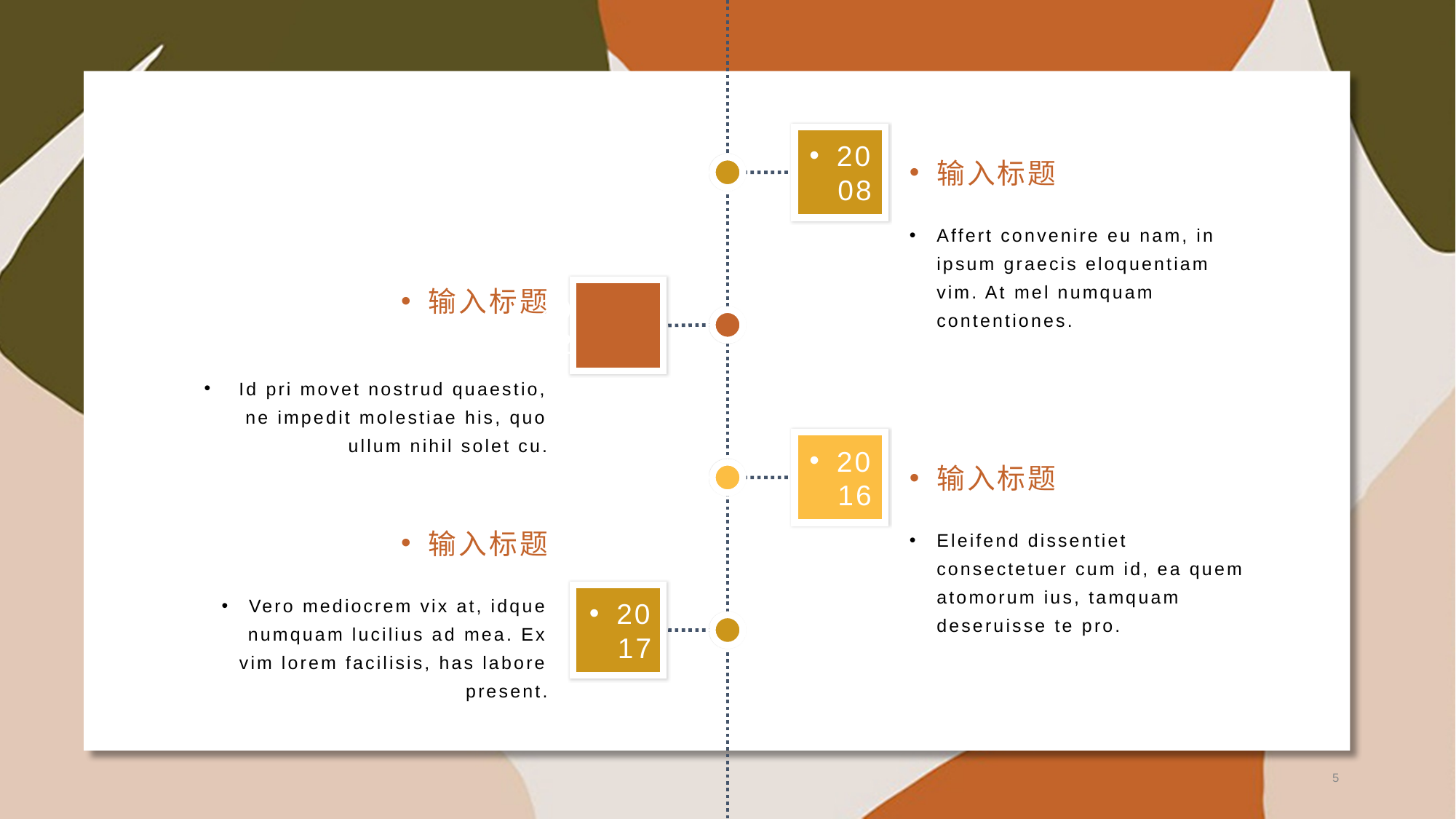

2008
输入标题
Affert convenire eu nam, in ipsum graecis eloquentiam vim. At mel numquam contentiones.
输入标题

2012
 Id pri movet nostrud quaestio, ne impedit molestiae his, quo ullum nihil solet cu.
2016
输入标题
输入标题
Eleifend dissentiet consectetuer cum id, ea quem atomorum ius, tamquam deseruisse te pro.
Vero mediocrem vix at, idque numquam lucilius ad mea. Ex vim lorem facilisis, has labore present.
2017
5